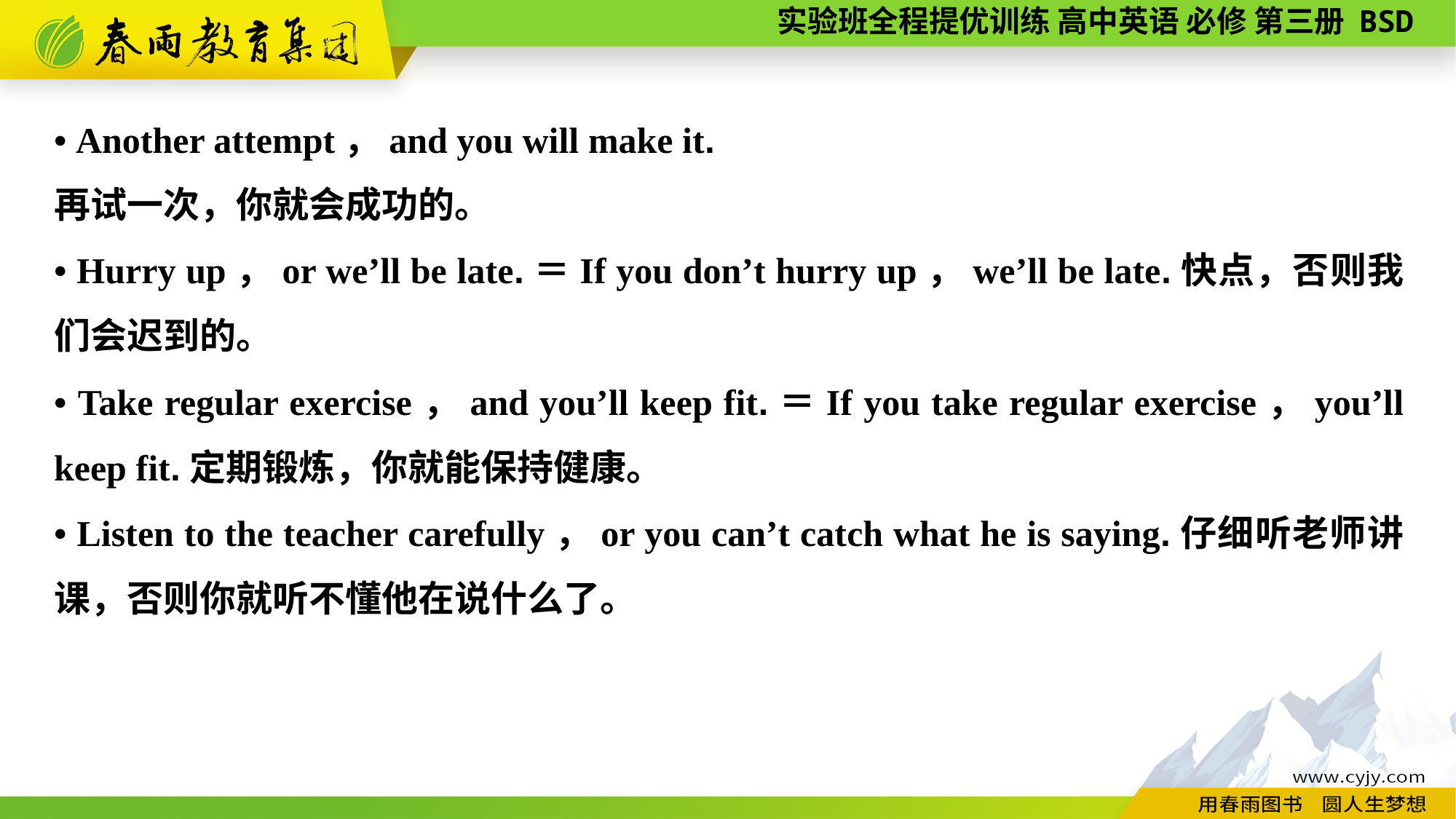

• Another attempt，and you will make it.
再试一次，你就会成功的。
• Hurry up，or we’ll be late.＝If you don’t hurry up，we’ll be late.快点，否则我们会迟到的。
• Take regular exercise，and you’ll keep fit.＝If you take regular exercise，you’ll keep fit.定期锻炼，你就能保持健康。
• Listen to the teacher carefully，or you can’t catch what he is saying.仔细听老师讲课，否则你就听不懂他在说什么了。